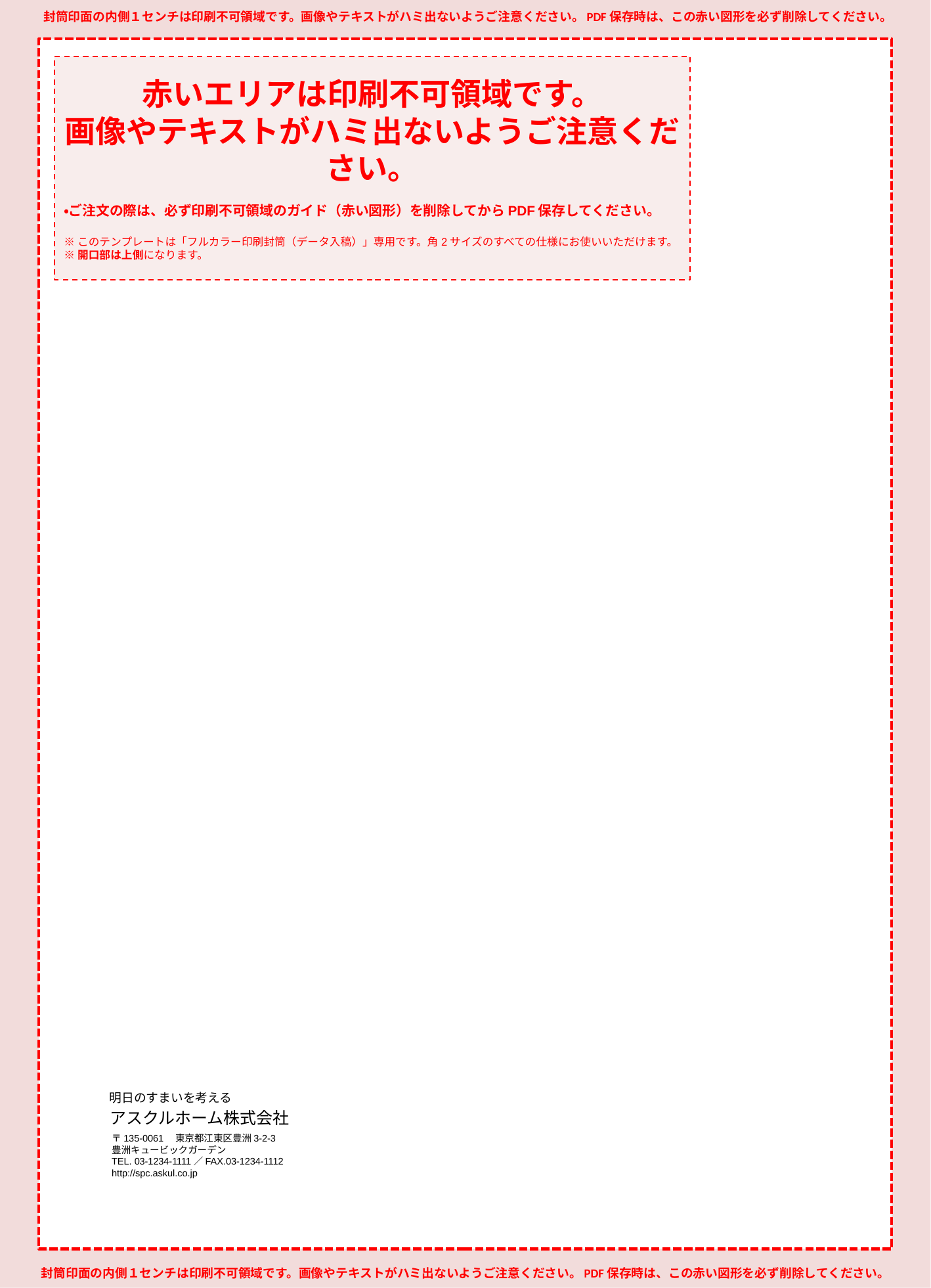

封筒印面の内側１センチは印刷不可領域です。画像やテキストがハミ出ないようご注意ください。PDF保存時は、この赤い図形を必ず削除してください。

赤いエリアは印刷不可領域です。
画像やテキストがハミ出ないようご注意ください。

・ご注文の際は、必ず印刷不可領域のガイド（赤い図形）を削除してからPDF保存してください。

※このテンプレートは「フルカラー印刷封筒（データ入稿）」専用です。角2サイズのすべての仕様にお使いいただけます。
※開口部は上側になります。
明日のすまいを考える
アスクルホーム株式会社
〒135-0061　東京都江東区豊洲3-2-3
豊洲キュービックガーデン
TEL. 03-1234-1111／FAX.03-1234-1112
http://spc.askul.co.jp
封筒印面の内側１センチは印刷不可領域です。画像やテキストがハミ出ないようご注意ください。PDF保存時は、この赤い図形を必ず削除してください。